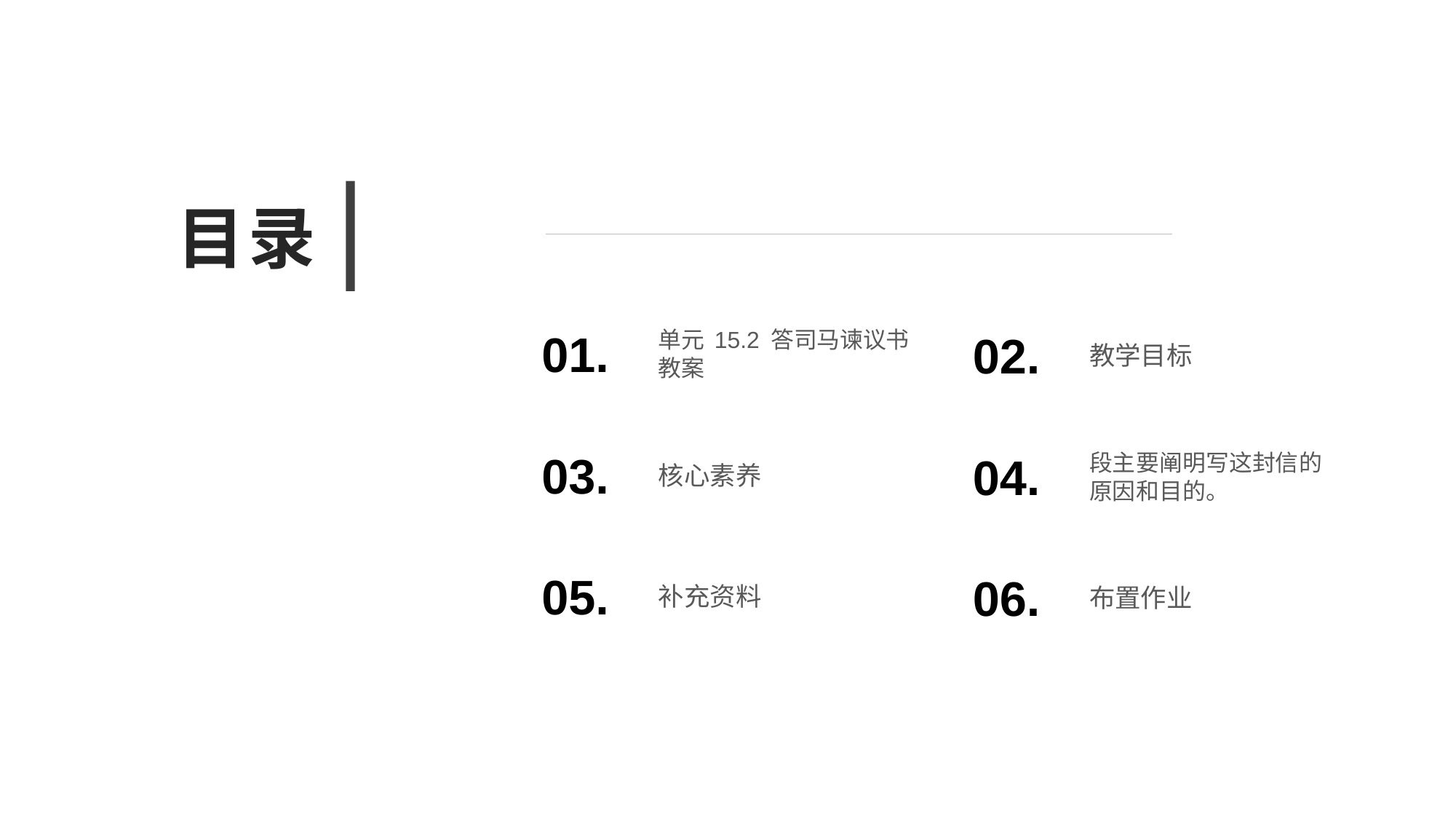

目录
01.
02.
单元 15.2 答司马谏议书 教案
教学目标
03.
04.
核心素养
段主要阐明写这封信的原因和目的。
05.
06.
补充资料
布置作业